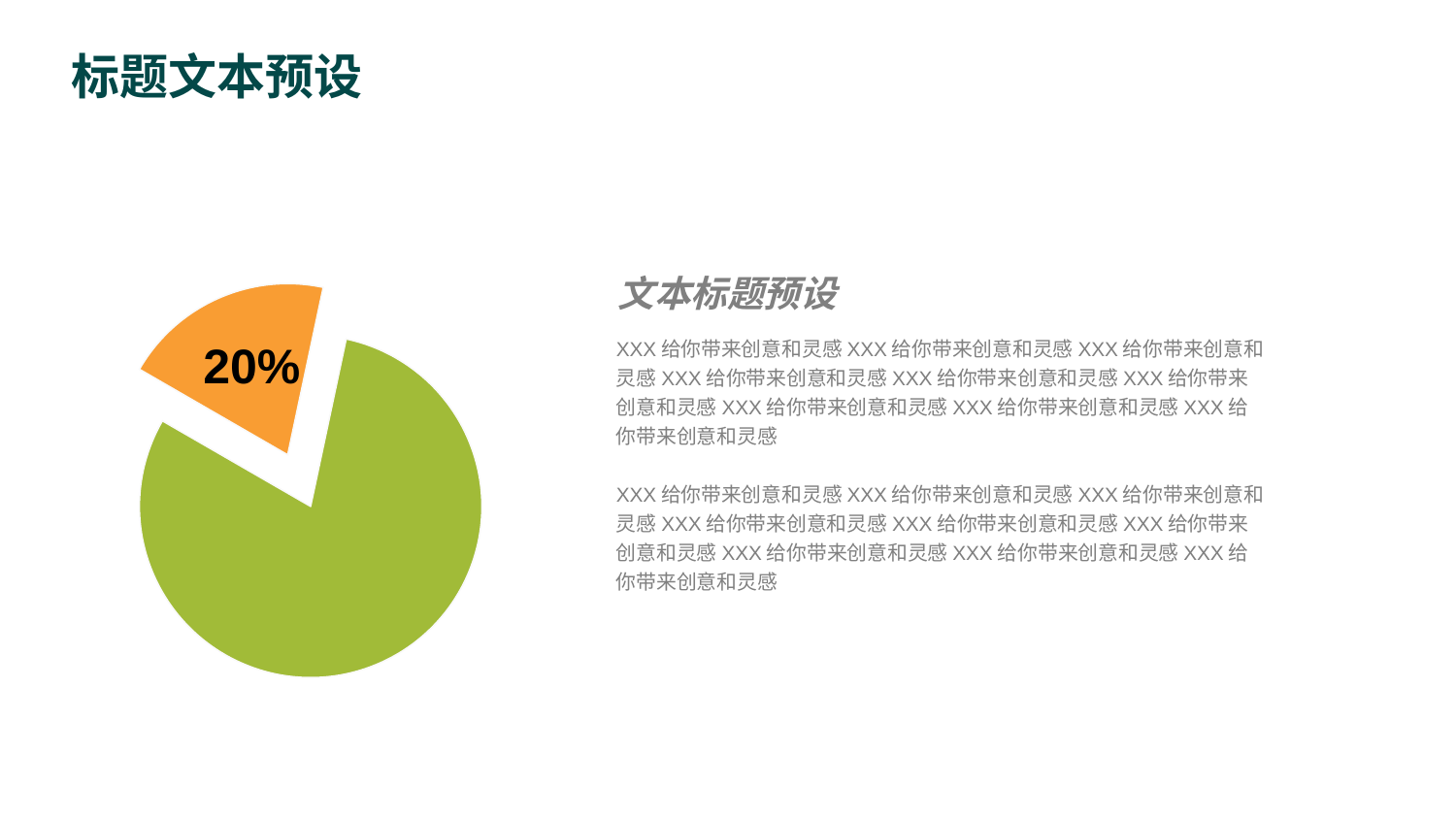

竞争对手分析

### Chart

| Category | 销售额 |
|---|---|
|  | 20.0 |
|  | 80.0 |
|  | None |
|  | None |
文本标题预设
XXX给你带来创意和灵感XXX给你带来创意和灵感XXX给你带来创意和灵感XXX给你带来创意和灵感XXX给你带来创意和灵感XXX给你带来创意和灵感XXX给你带来创意和灵感XXX给你带来创意和灵感XXX给你带来创意和灵感

XXX给你带来创意和灵感XXX给你带来创意和灵感XXX给你带来创意和灵感XXX给你带来创意和灵感XXX给你带来创意和灵感XXX给你带来创意和灵感XXX给你带来创意和灵感XXX给你带来创意和灵感XXX给你带来创意和灵感

20%